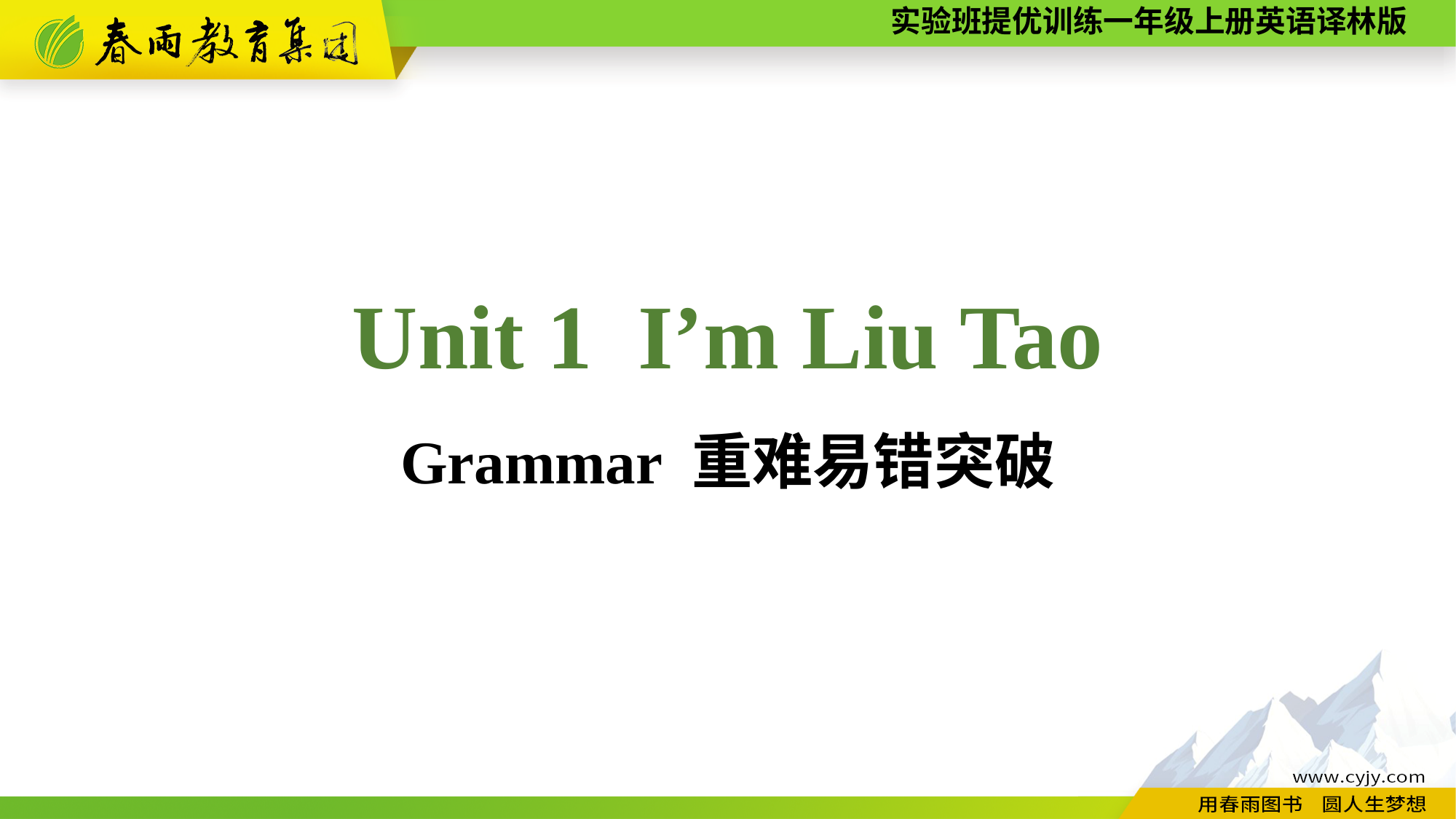

Unit 1  I’m Liu Tao
Grammar 重难易错突破